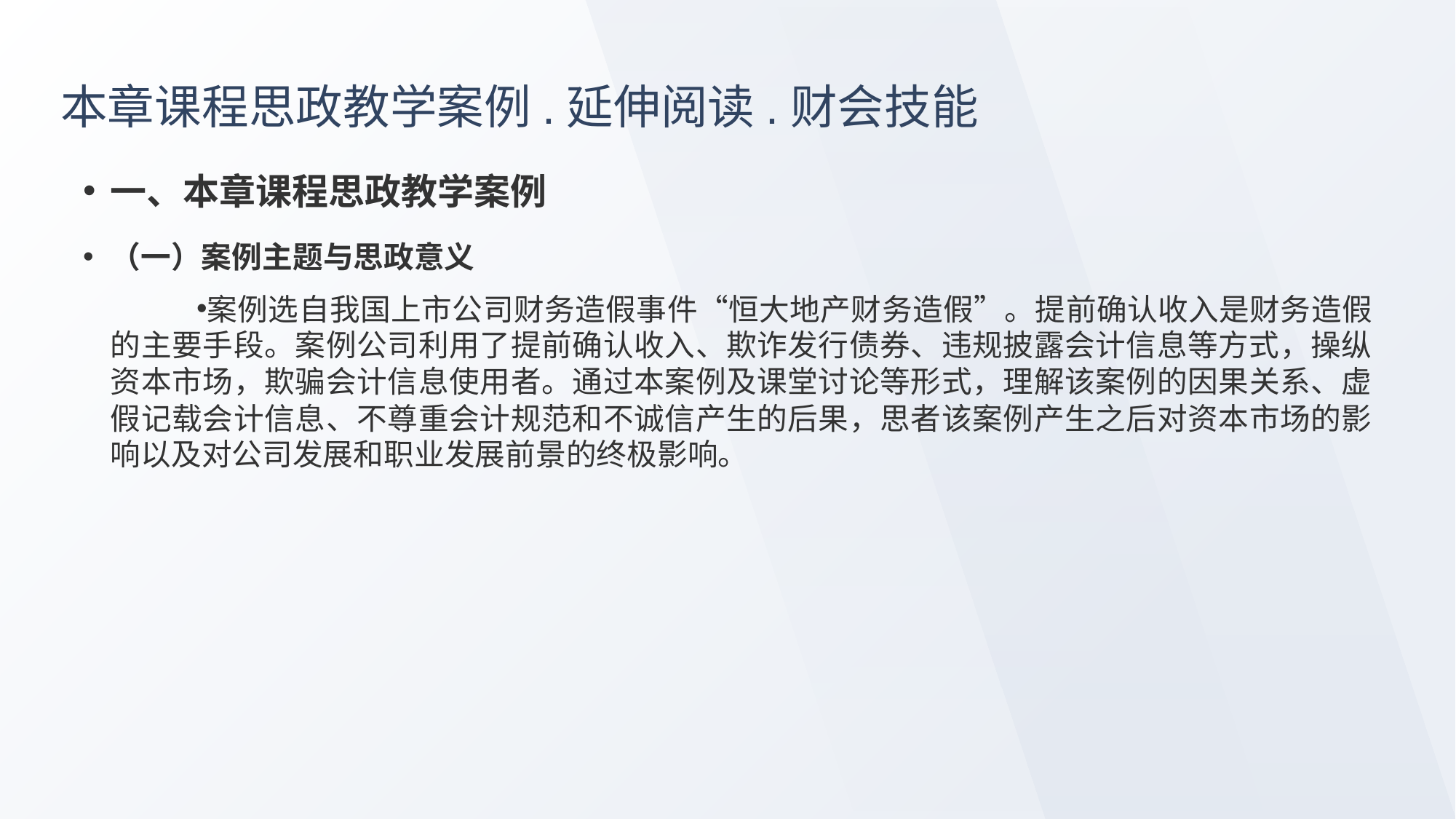

# 本章课程思政教学案例.延伸阅读.财会技能
一、本章课程思政教学案例
（一）案例主题与思政意义
案例选自我国上市公司财务造假事件“恒大地产财务造假”。提前确认收入是财务造假的主要手段。案例公司利用了提前确认收入、欺诈发行债券、违规披露会计信息等方式，操纵资本市场，欺骗会计信息使用者。通过本案例及课堂讨论等形式，理解该案例的因果关系、虚假记载会计信息、不尊重会计规范和不诚信产生的后果，思者该案例产生之后对资本市场的影响以及对公司发展和职业发展前景的终极影响。